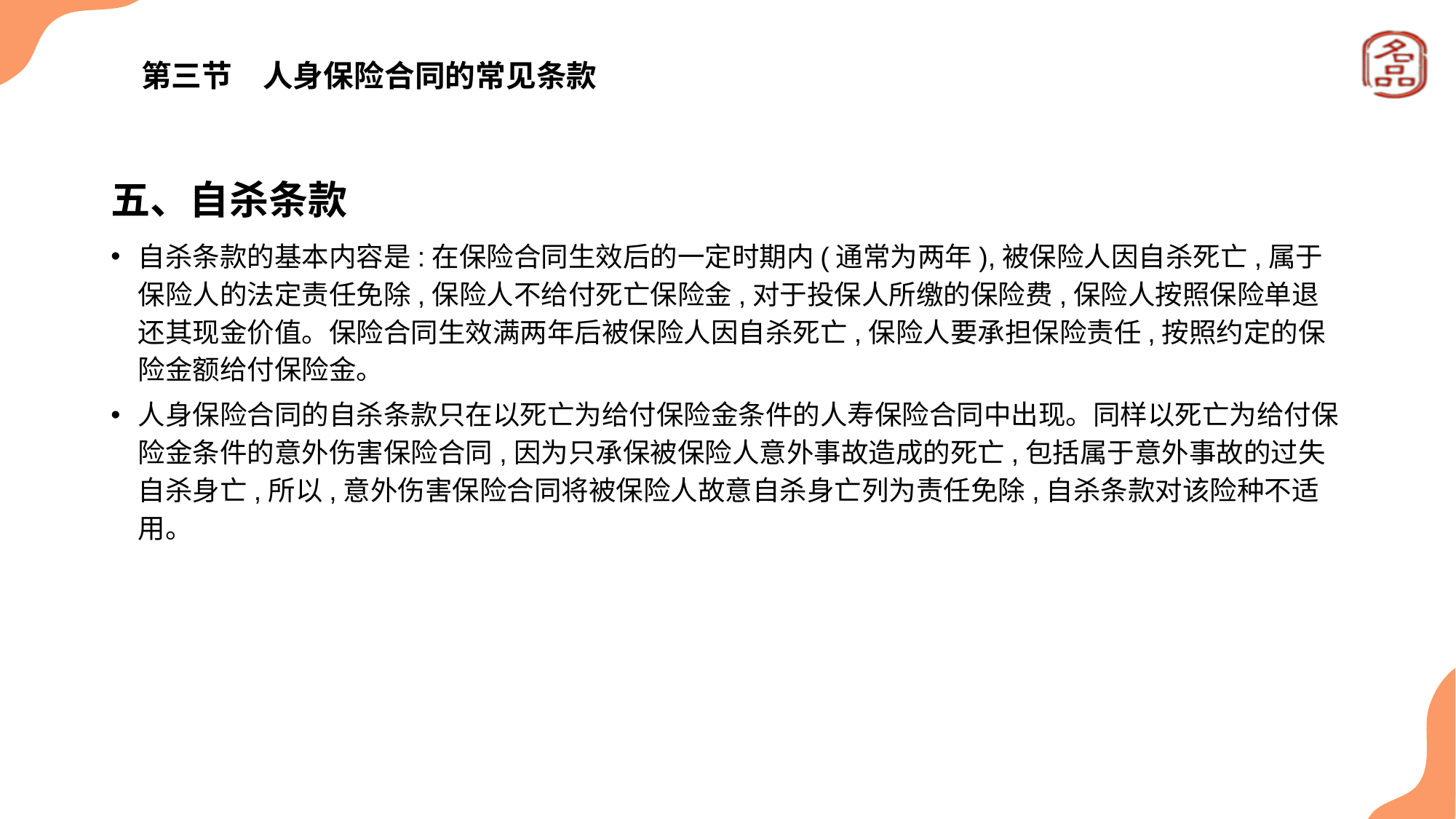

# 第三节　人身保险合同的常见条款
五、自杀条款
自杀条款的基本内容是:在保险合同生效后的一定时期内(通常为两年),被保险人因自杀死亡,属于保险人的法定责任免除,保险人不给付死亡保险金,对于投保人所缴的保险费,保险人按照保险单退还其现金价值。保险合同生效满两年后被保险人因自杀死亡,保险人要承担保险责任,按照约定的保险金额给付保险金。
人身保险合同的自杀条款只在以死亡为给付保险金条件的人寿保险合同中出现。同样以死亡为给付保险金条件的意外伤害保险合同,因为只承保被保险人意外事故造成的死亡,包括属于意外事故的过失自杀身亡,所以,意外伤害保险合同将被保险人故意自杀身亡列为责任免除,自杀条款对该险种不适用。